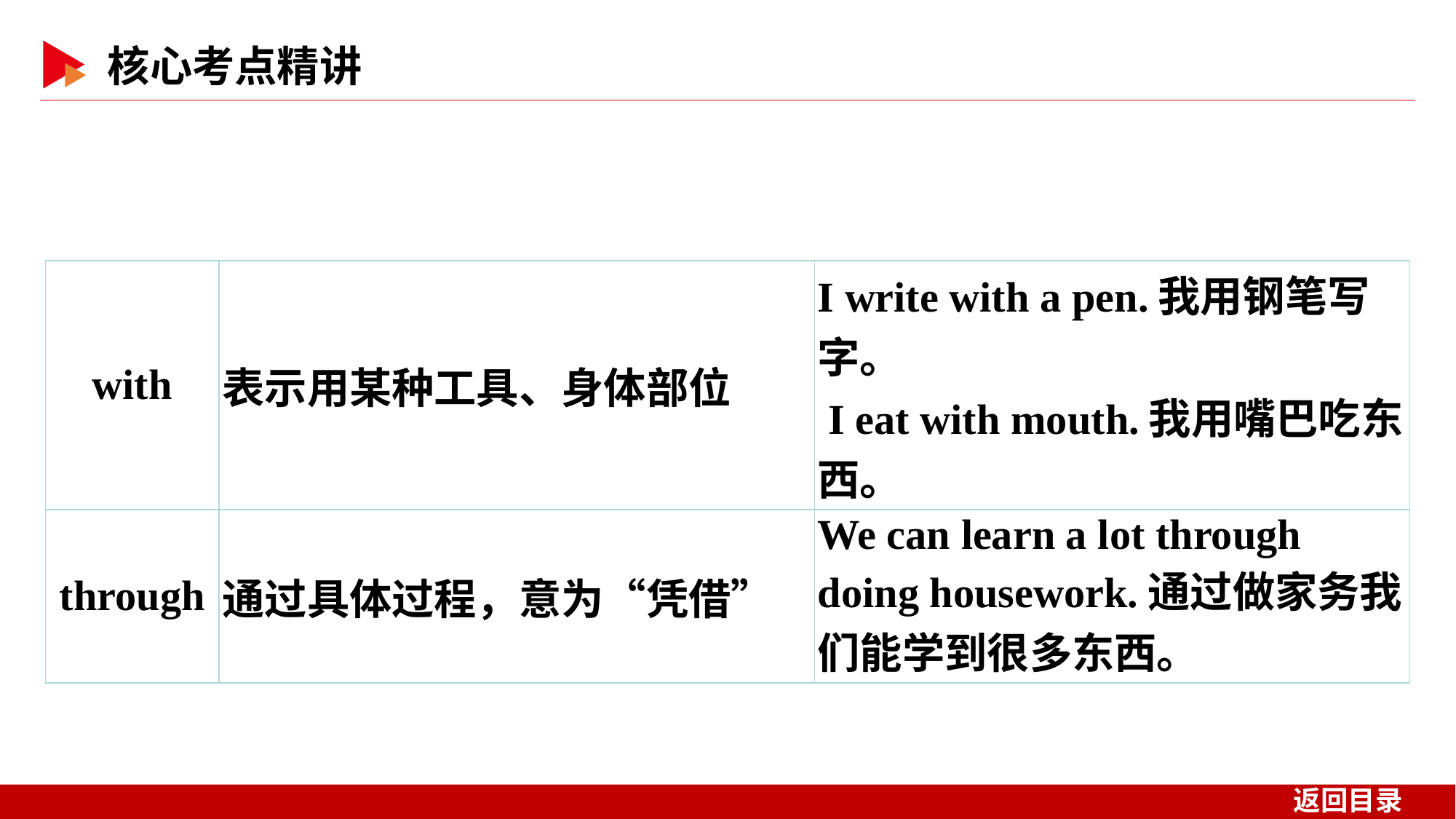

| with | 表示用某种工具、身体部位 | I write with a pen.我用钢笔写字。 I eat with mouth.我用嘴巴吃东西。 |
| --- | --- | --- |
| through | 通过具体过程，意为“凭借” | We can learn a lot through doing housework.通过做家务我们能学到很多东西。 |